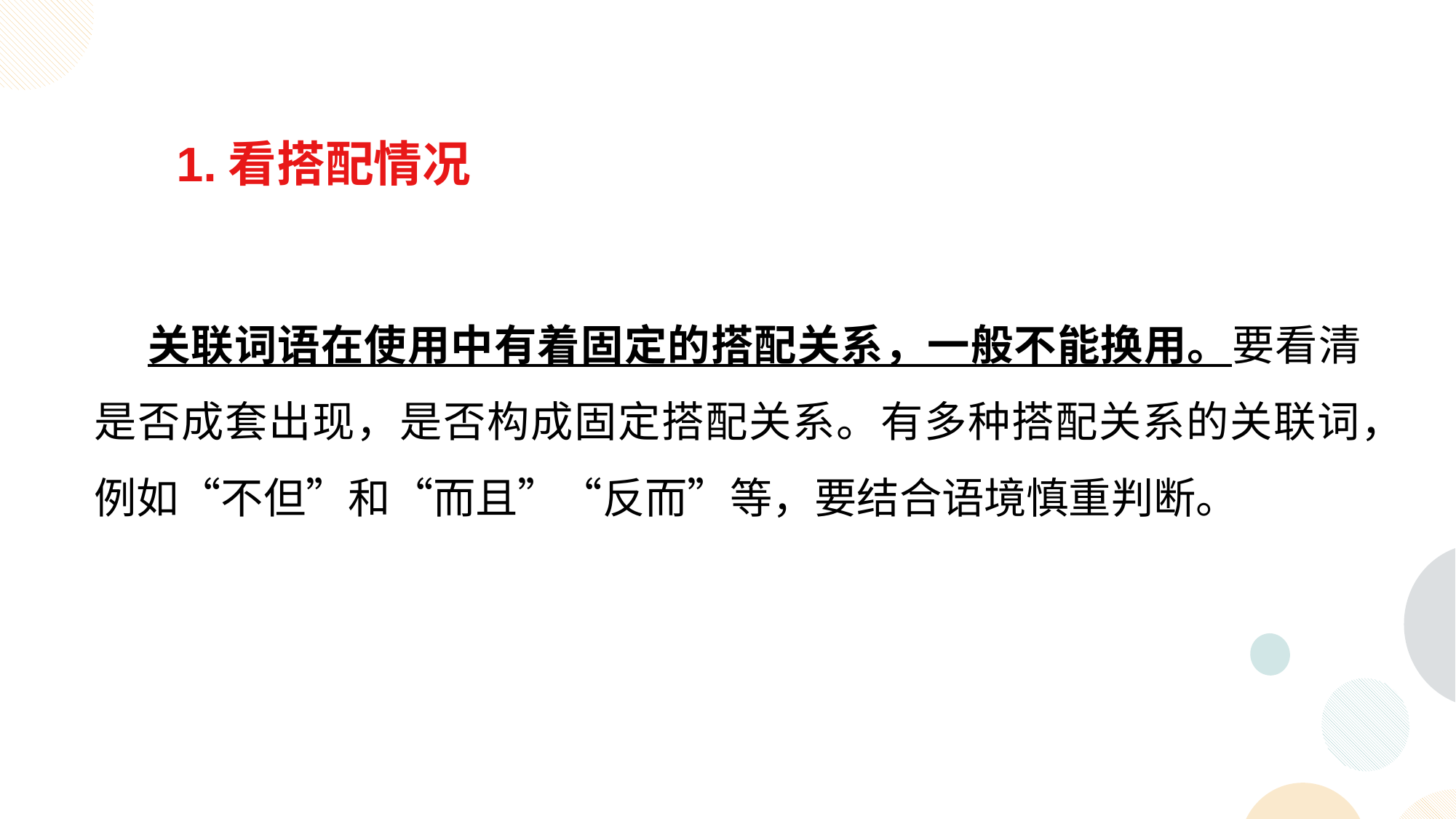

1.看搭配情况
    关联词语在使用中有着固定的搭配关系，一般不能换用。要看清是否成套出现，是否构成固定搭配关系。有多种搭配关系的关联词，例如“不但”和“而且”“反而”等，要结合语境慎重判断。